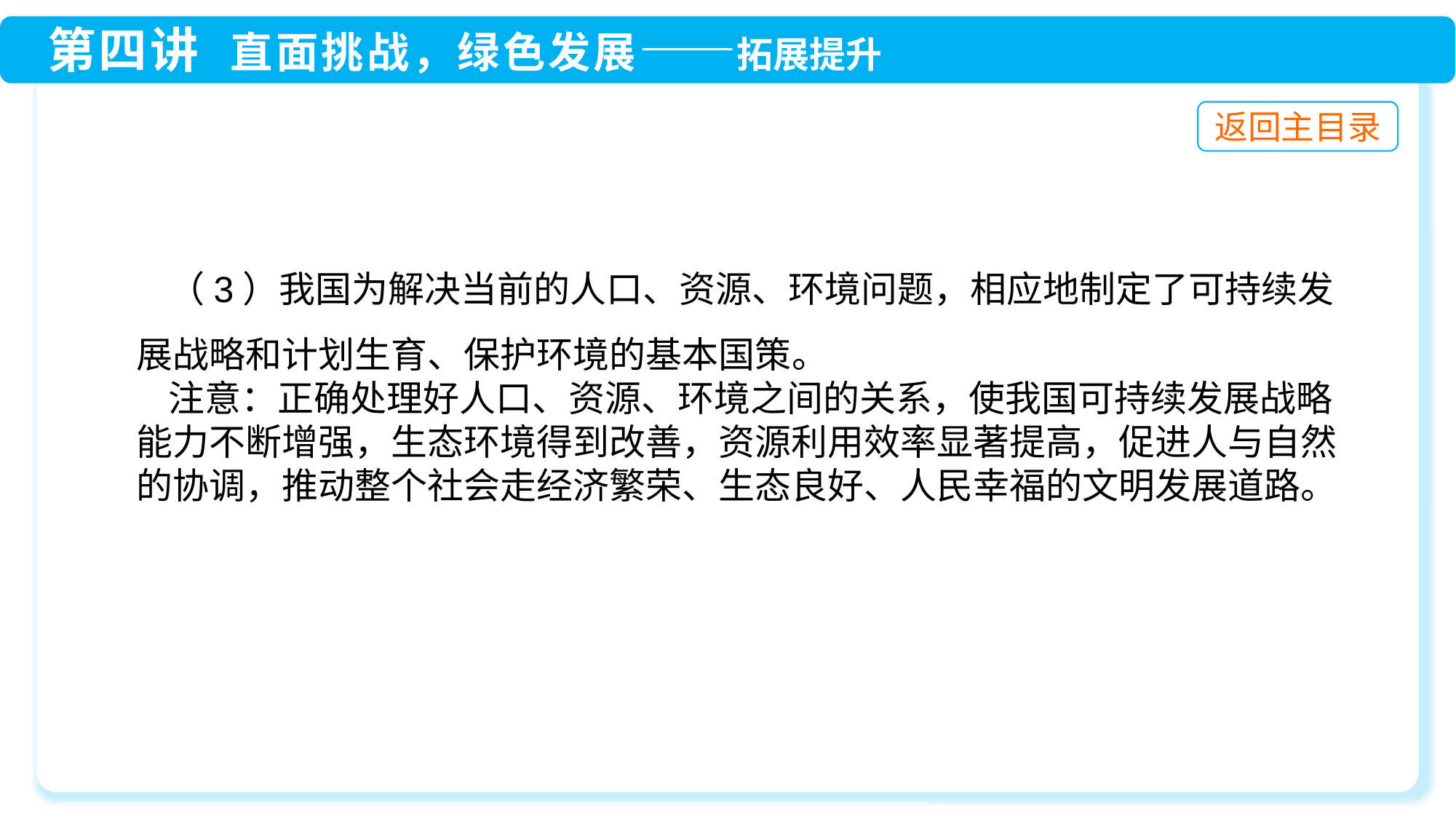

（3）我国为解决当前的人口、资源、环境问题，相应地制定了可持续发展战略和计划生育、保护环境的基本国策。
注意：正确处理好人口、资源、环境之间的关系，使我国可持续发展战略能力不断增强，生态环境得到改善，资源利用效率显著提高，促进人与自然的协调，推动整个社会走经济繁荣、生态良好、人民幸福的文明发展道路。